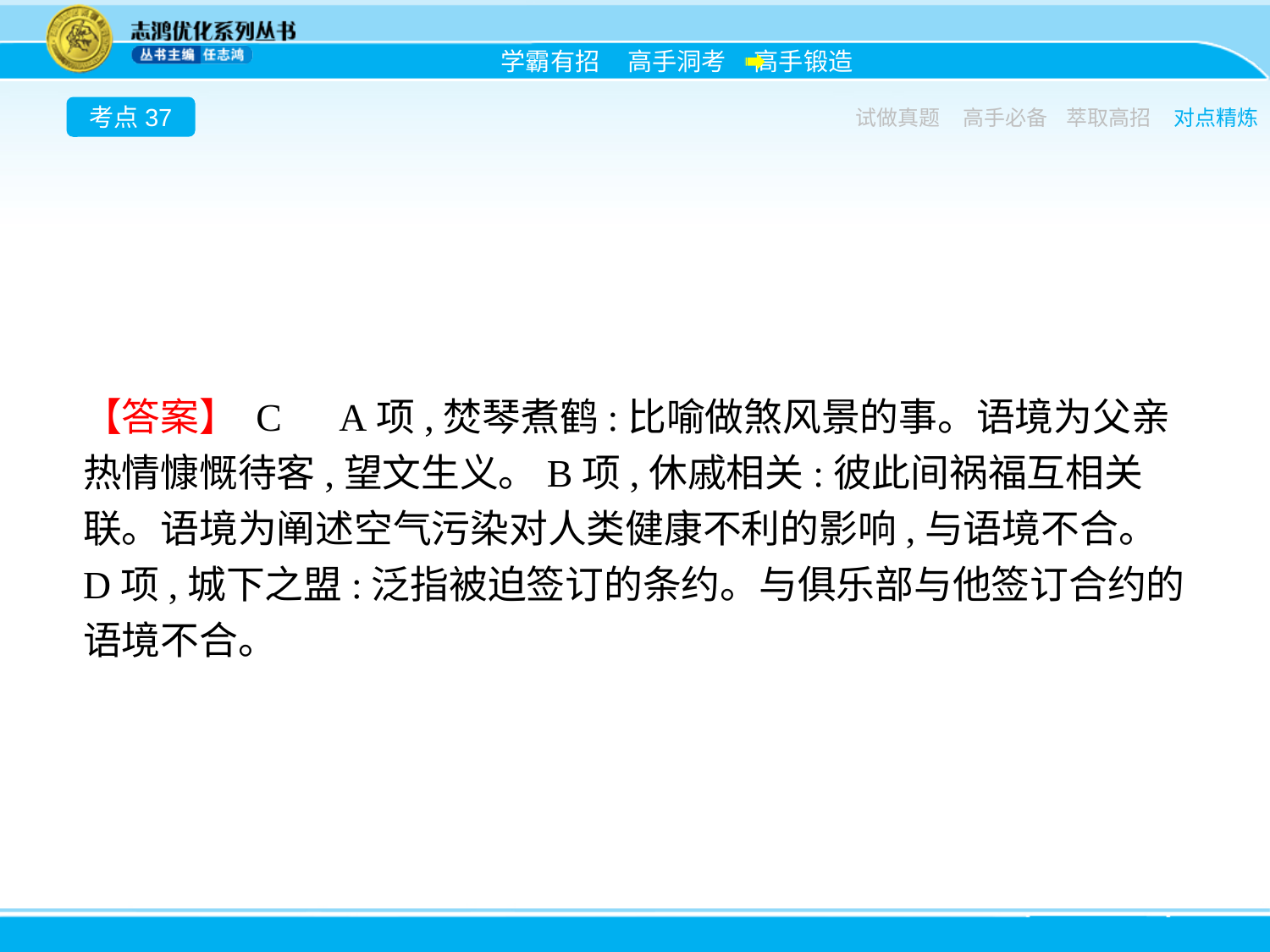

考点37
试做真题
高手必备
萃取高招
对点精炼
【答案】 C　A项,焚琴煮鹤:比喻做煞风景的事。语境为父亲热情慷慨待客,望文生义。B项,休戚相关:彼此间祸福互相关联。语境为阐述空气污染对人类健康不利的影响,与语境不合。D项,城下之盟:泛指被迫签订的条约。与俱乐部与他签订合约的语境不合。